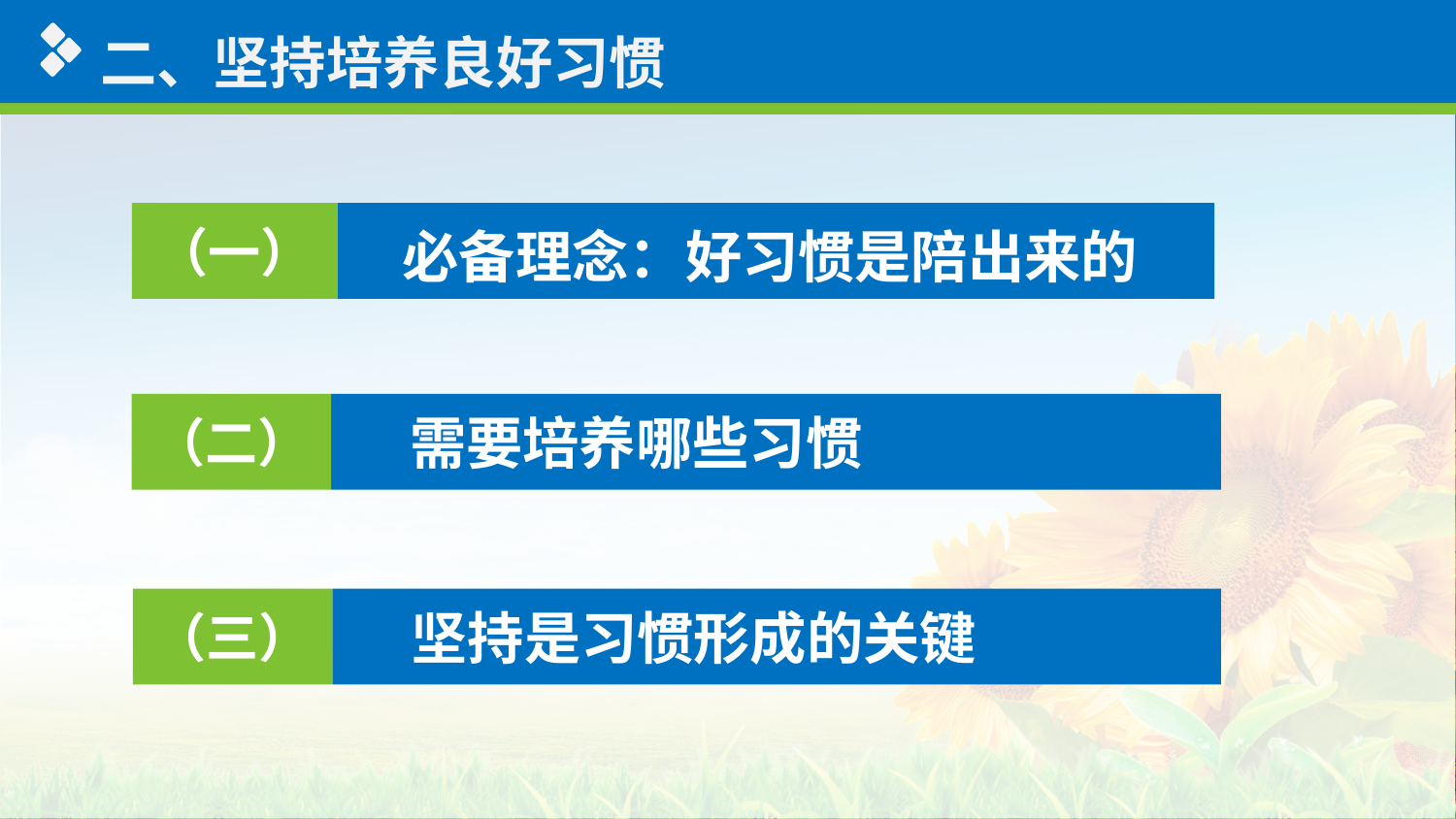

二、坚持培养良好习惯

（一）

必备理念：好习惯是陪出来的
（二）
    需要培养哪些习惯
（三）
    坚持是习惯形成的关键